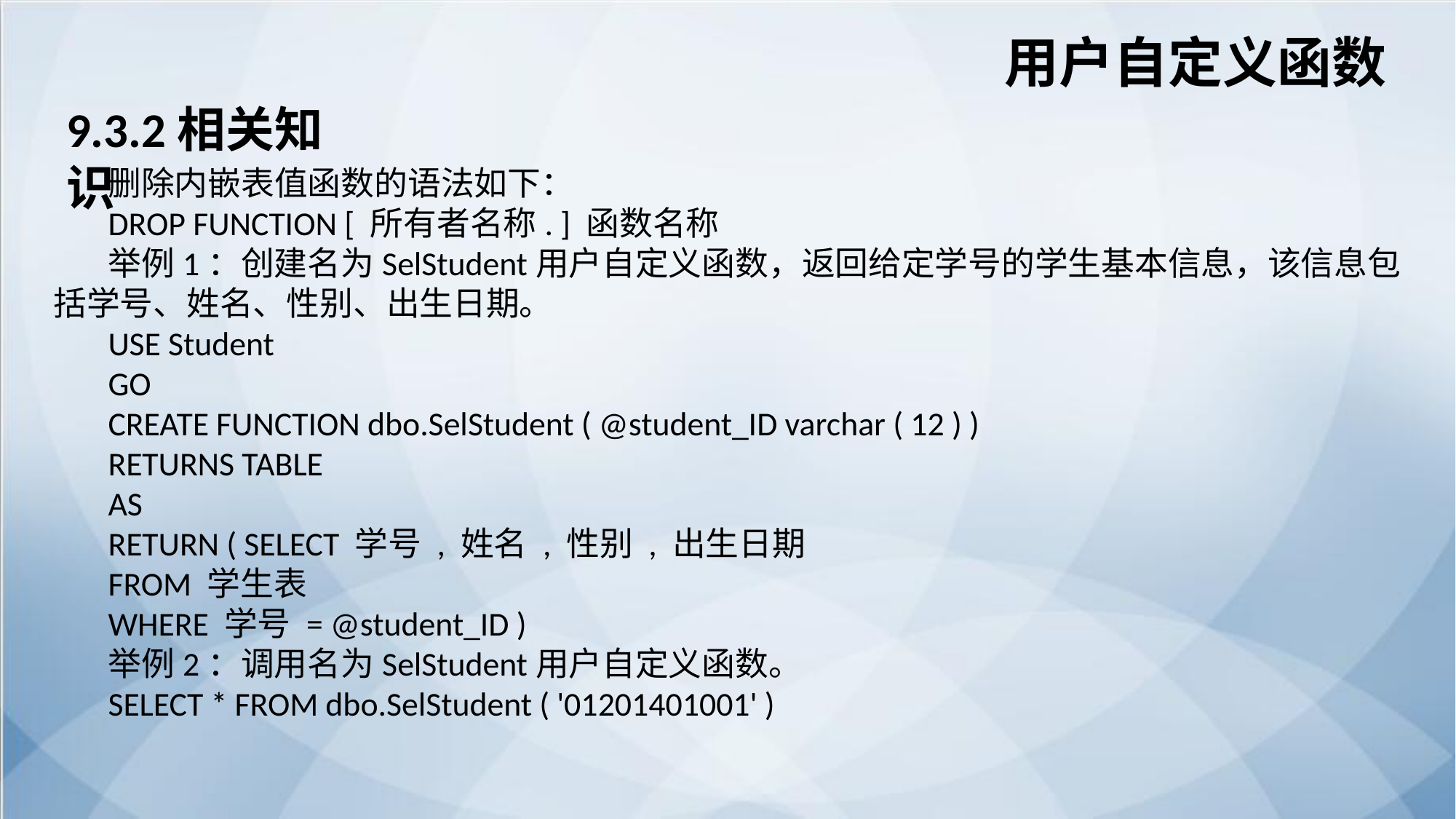

用户自定义函数
9.3.2相关知识
删除内嵌表值函数的语法如下：
DROP FUNCTION [ 所有者名称. ] 函数名称
举例1：创建名为SelStudent用户自定义函数，返回给定学号的学生基本信息，该信息包括学号、姓名、性别、出生日期。
USE Student
GO
CREATE FUNCTION dbo.SelStudent ( @student_ID varchar ( 12 ) )
RETURNS TABLE
AS
RETURN ( SELECT 学号 , 姓名 , 性别 , 出生日期
FROM 学生表
WHERE 学号 = @student_ID )
举例2：调用名为SelStudent用户自定义函数。
SELECT * FROM dbo.SelStudent ( '01201401001' )